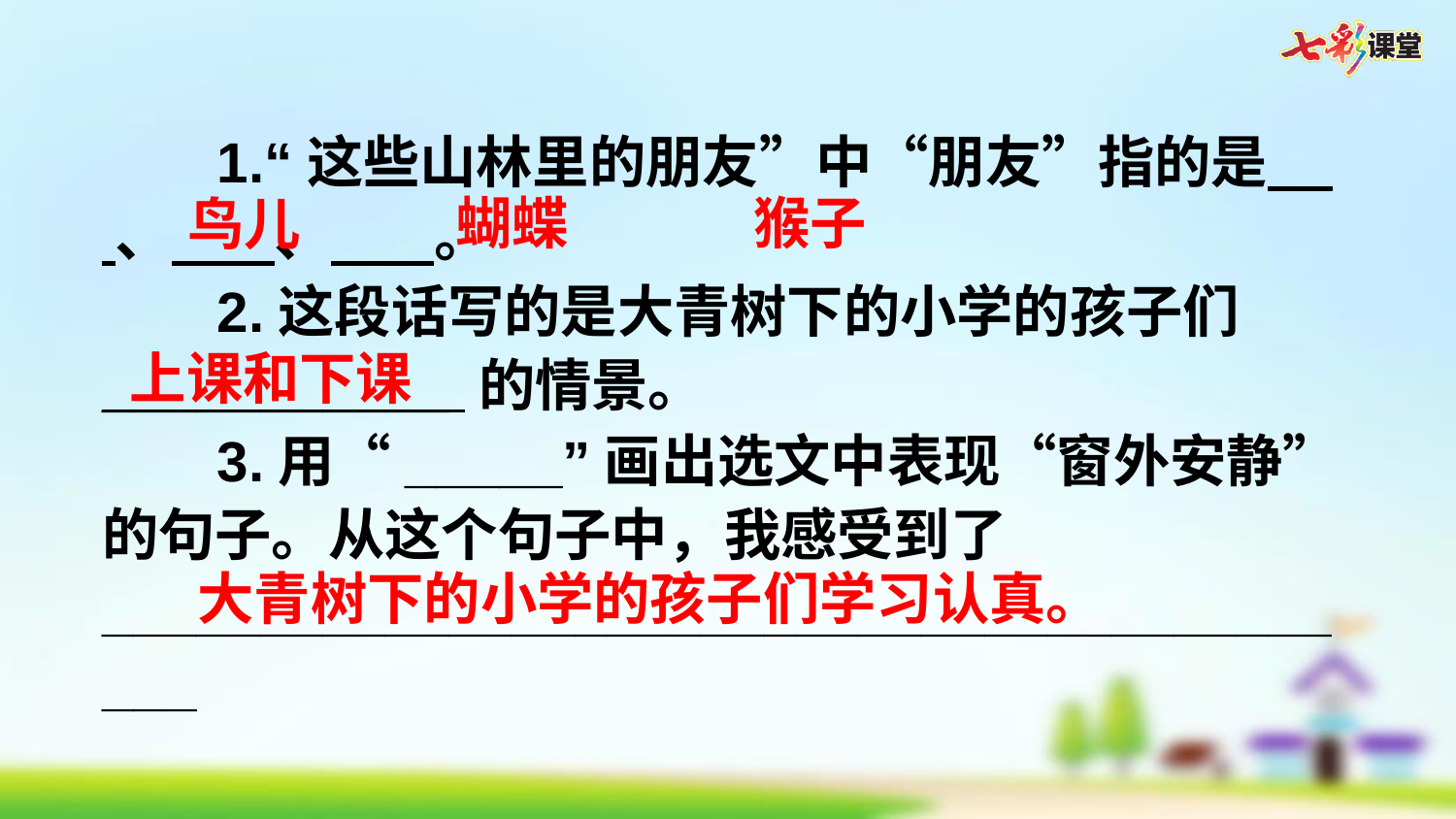

1.“这些山林里的朋友”中“朋友”指的是       、        、        。
2.这段话写的是大青树下的小学的孩子们___________ 的情景。
3.用“_____”画出选文中表现“窗外安静”的句子。从这个句子中，我感受到了__________________________________________

蝴蝶
猴子
鸟儿
上课和下课
大青树下的小学的孩子们学习认真。